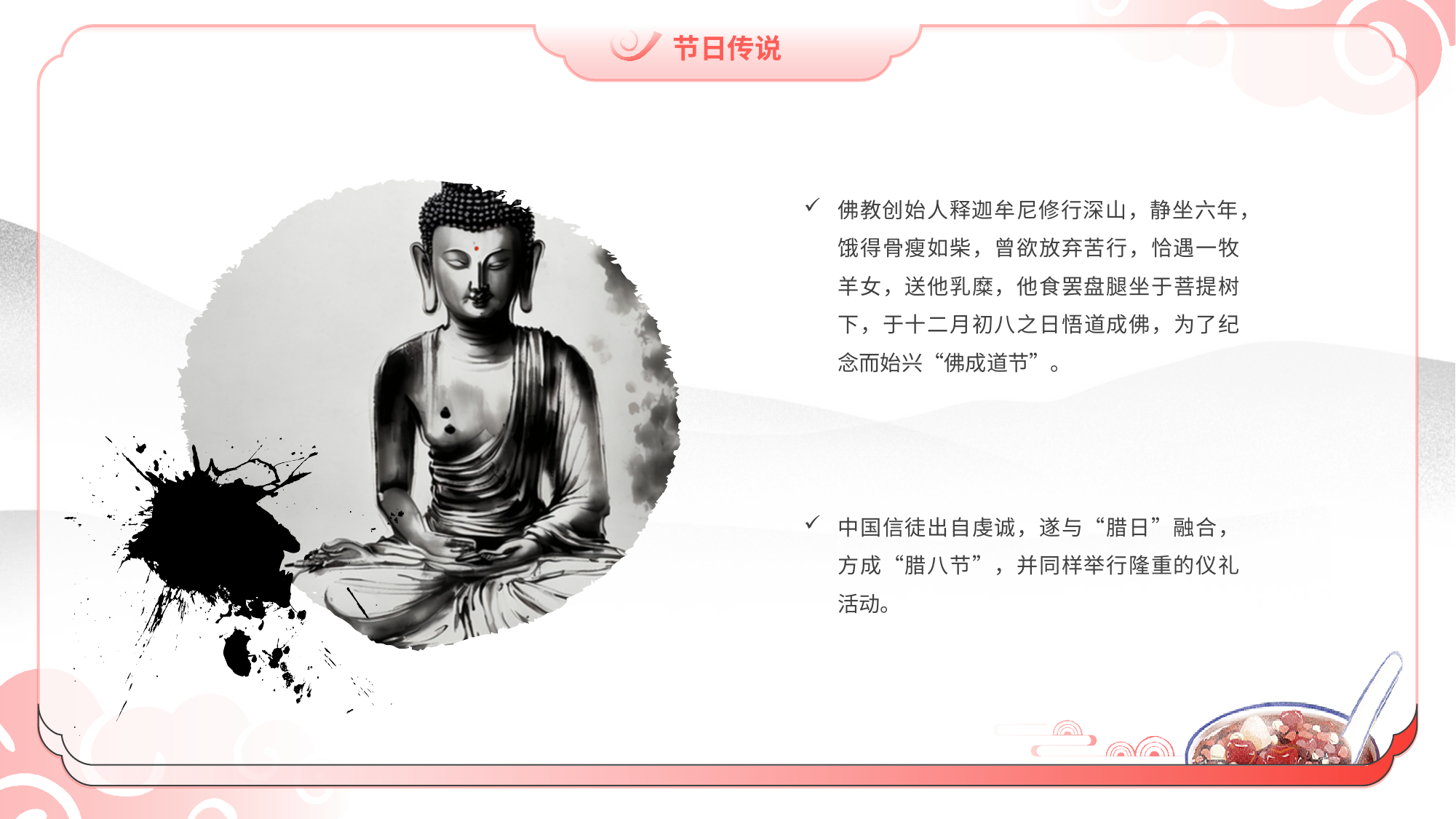

节日传说

佛教创始人释迦牟尼修行深山，静坐六年，饿得骨瘦如柴，曾欲放弃苦行，恰遇一牧羊女，送他乳糜，他食罢盘腿坐于菩提树下，于十二月初八之日悟道成佛，为了纪念而始兴“佛成道节”。

中国信徒出自虔诚，遂与“腊日”融合，方成“腊八节”，并同样举行隆重的仪礼活动。